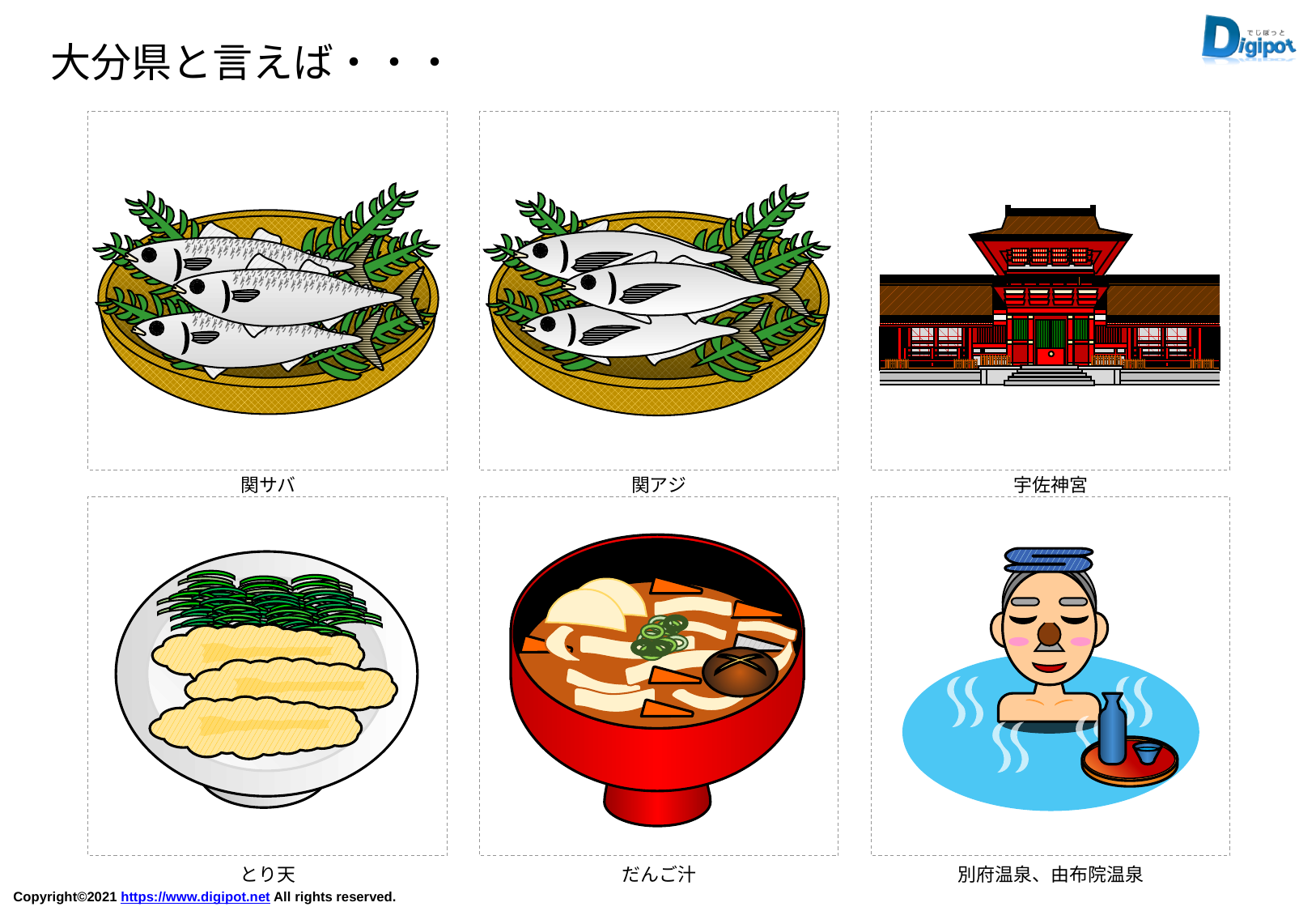

大分県と言えば・・・

関サバ
関アジ
宇佐神宮

とり天
だんご汁
別府温泉、由布院温泉